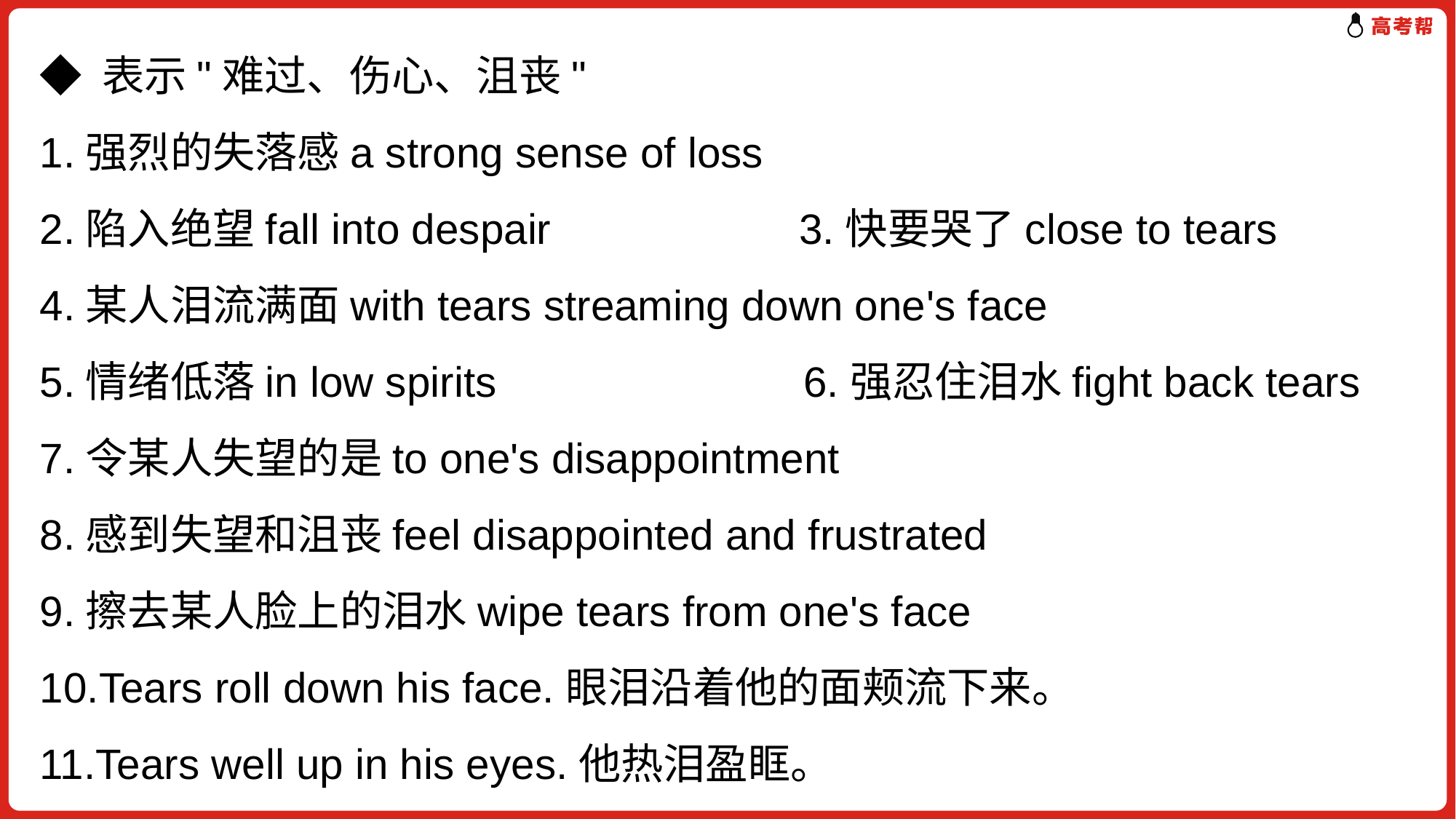

◆ 表示"难过、伤心、沮丧"
1.强烈的失落感a strong sense of loss
2.陷入绝望fall into despair                     3.快要哭了close to tears
4.某人泪流满面with tears streaming down one's face
5.情绪低落in low spirits                          6.强忍住泪水fight back tears
7.令某人失望的是to one's disappointment
8.感到失望和沮丧feel disappointed and frustrated
9.擦去某人脸上的泪水wipe tears from one's face
10.Tears roll down his face.眼泪沿着他的面颊流下来。
11.Tears well up in his eyes.他热泪盈眶。